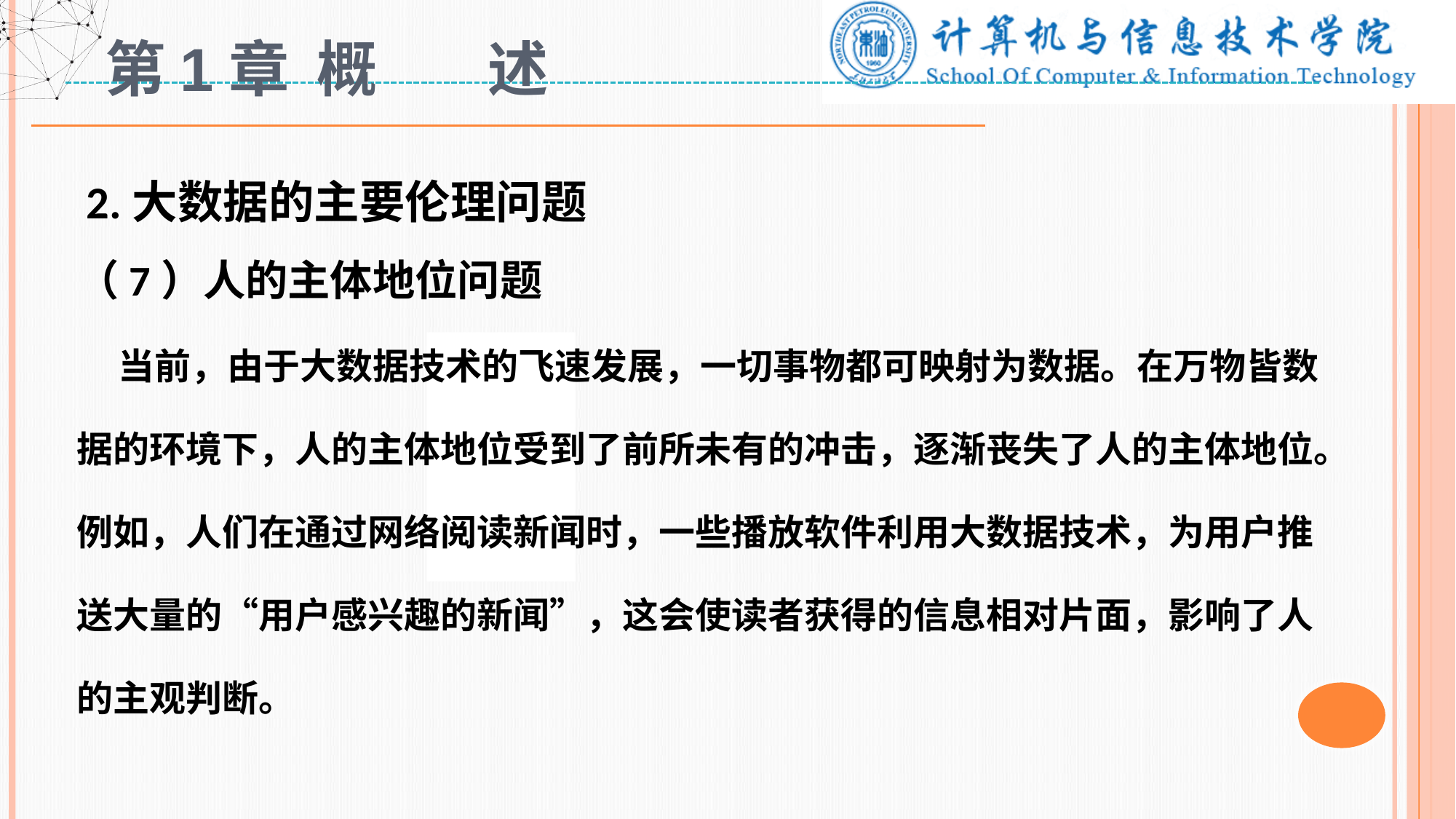

# 第1章  概        述
 2.大数据的主要伦理问题
（7）人的主体地位问题
    当前，由于大数据技术的飞速发展，一切事物都可映射为数据。在万物皆数据的环境下，人的主体地位受到了前所未有的冲击，逐渐丧失了人的主体地位。例如，人们在通过网络阅读新闻时，一些播放软件利用大数据技术，为用户推送大量的“用户感兴趣的新闻”，这会使读者获得的信息相对片面，影响了人的主观判断。